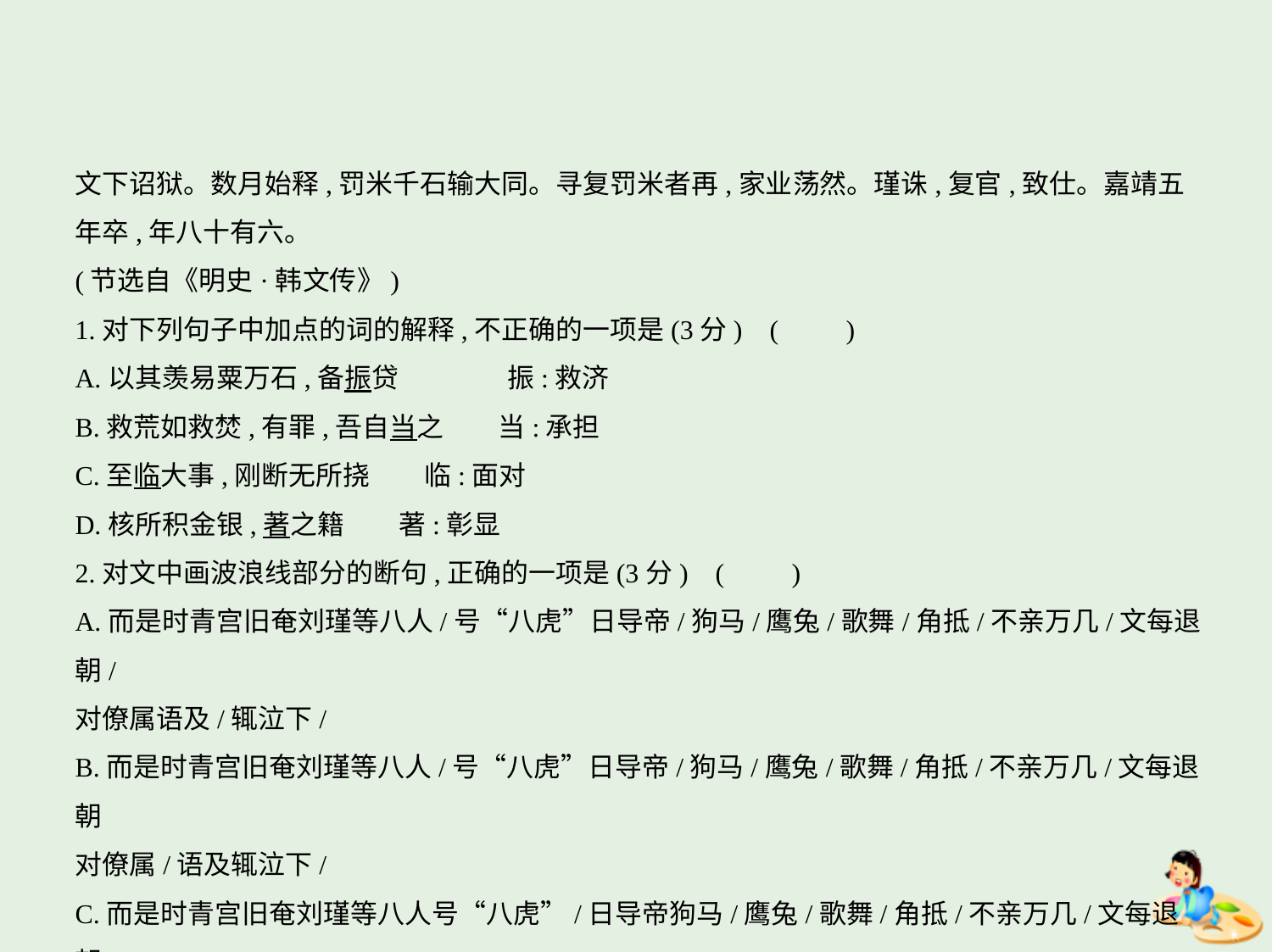

文下诏狱。数月始释,罚米千石输大同。寻复罚米者再,家业荡然。瑾诛,复官,致仕。嘉靖五
年卒,年八十有六。
(节选自《明史·韩文传》)
1.对下列句子中加点的词的解释,不正确的一项是(3分) (　　)
A.以其羡易粟万石,备振贷　　　　振:救济
B.救荒如救焚,有罪,吾自当之　　当:承担
C.至临大事,刚断无所挠　　临:面对
D.核所积金银,著之籍　　著:彰显
2.对文中画波浪线部分的断句,正确的一项是(3分) (　　)
A.而是时青宫旧奄刘瑾等八人/号“八虎”日导帝/狗马/鹰兔/歌舞/角抵/不亲万几/文每退朝/
对僚属语及/辄泣下/
B.而是时青宫旧奄刘瑾等八人/号“八虎”日导帝/狗马/鹰兔/歌舞/角抵/不亲万几/文每退朝
对僚属/语及辄泣下/
C.而是时青宫旧奄刘瑾等八人号“八虎”/日导帝狗马/鹰兔/歌舞/角抵/不亲万几/文每退朝/